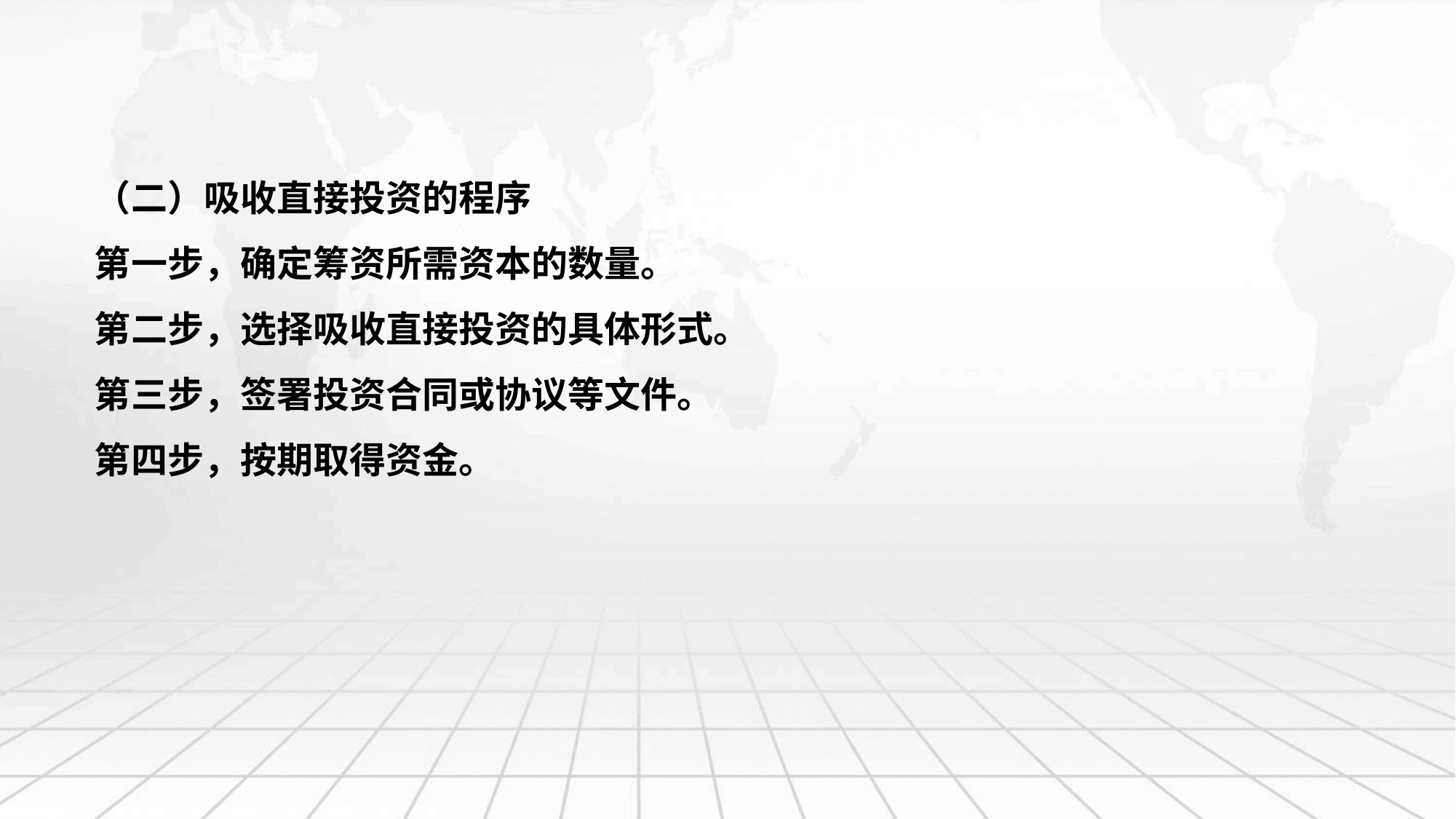

（二）吸收直接投资的程序
第一步，确定筹资所需资本的数量。
第二步，选择吸收直接投资的具体形式。
第三步，签署投资合同或协议等文件。
第四步，按期取得资金。